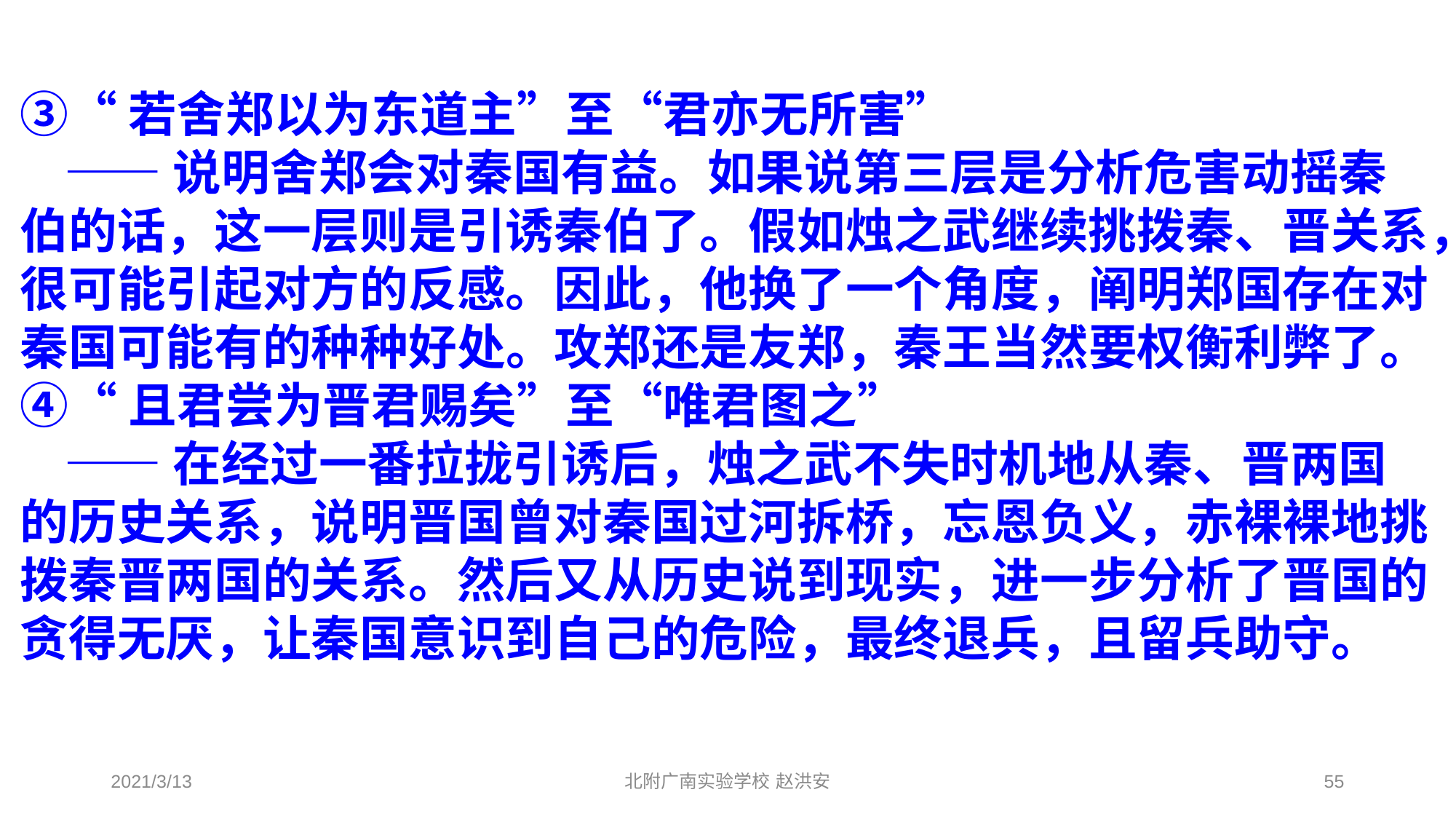

③“若舍郑以为东道主”至“君亦无所害”
    ——说明舍郑会对秦国有益。如果说第三层是分析危害动摇秦伯的话，这一层则是引诱秦伯了。假如烛之武继续挑拨秦、晋关系，很可能引起对方的反感。因此，他换了一个角度，阐明郑国存在对秦国可能有的种种好处。攻郑还是友郑，秦王当然要权衡利弊了。
④“且君尝为晋君赐矣”至“唯君图之”
    ——在经过一番拉拢引诱后，烛之武不失时机地从秦、晋两国的历史关系，说明晋国曾对秦国过河拆桥，忘恩负义，赤裸裸地挑拨秦晋两国的关系。然后又从历史说到现实，进一步分析了晋国的贪得无厌，让秦国意识到自己的危险，最终退兵，且留兵助守。
2021/3/13
北附广南实验学校 赵洪安
55